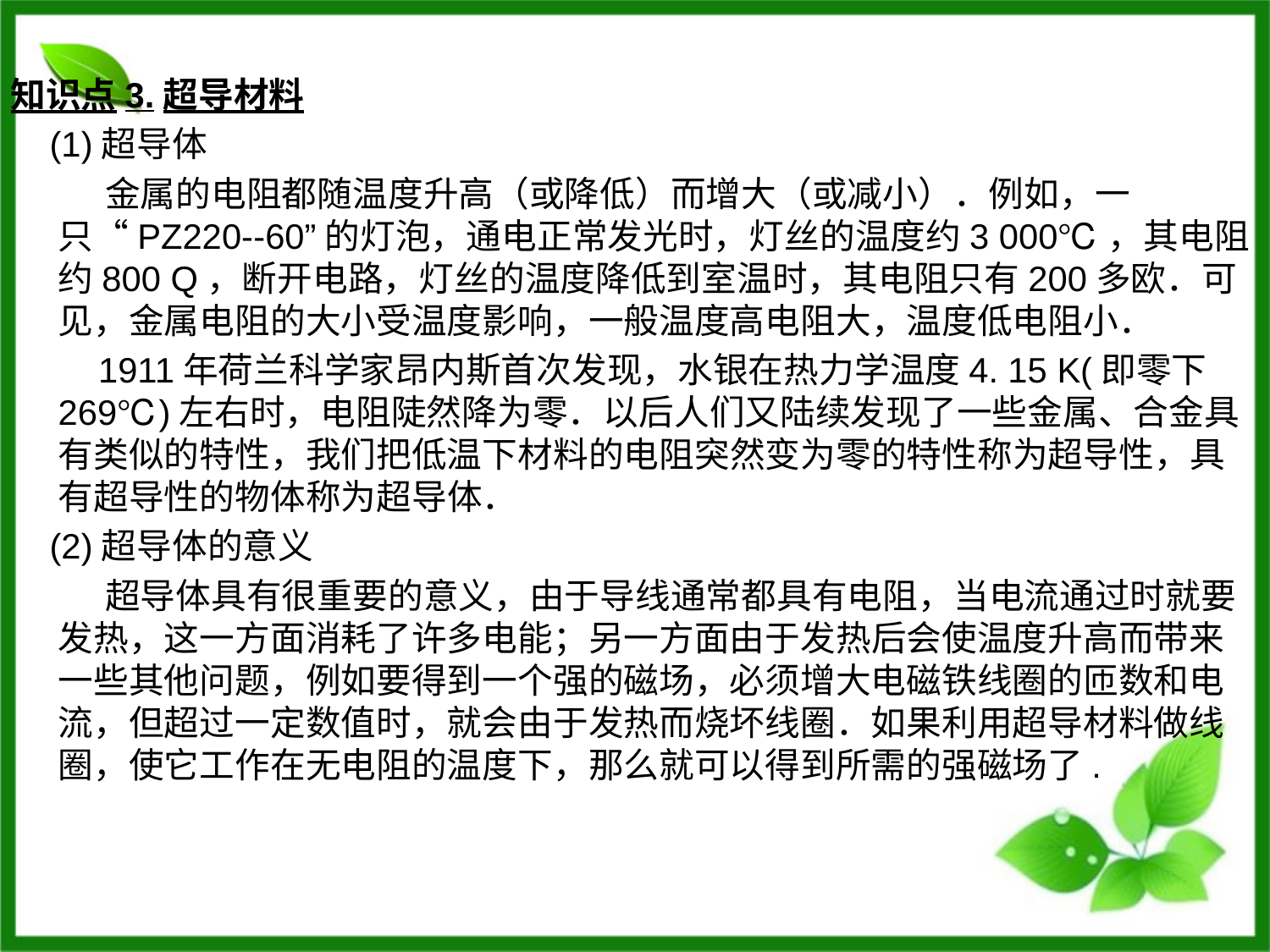

知识点3.超导材料
    (1)超导体
           金属的电阻都随温度升高（或降低）而增大（或减小）．例如，一只“PZ220--60”的灯泡，通电正常发光时，灯丝的温度约3 000℃，其电阻约800 Q，断开电路，灯丝的温度降低到室温时，其电阻只有200多欧．可见，金属电阻的大小受温度影响，一般温度高电阻大，温度低电阻小．
         1911年荷兰科学家昂内斯首次发现，水银在热力学温度4. 15 K(即零下269℃)左右时，电阻陡然降为零．以后人们又陆续发现了一些金属、合金具有类似的特性，我们把低温下材料的电阻突然变为零的特性称为超导性，具有超导性的物体称为超导体．
    (2)超导体的意义
           超导体具有很重要的意义，由于导线通常都具有电阻，当电流通过时就要发热，这一方面消耗了许多电能；另一方面由于发热后会使温度升高而带来一些其他问题，例如要得到一个强的磁场，必须增大电磁铁线圈的匝数和电流，但超过一定数值时，就会由于发热而烧坏线圈．如果利用超导材料做线圈，使它工作在无电阻的温度下，那么就可以得到所需的强磁场了.